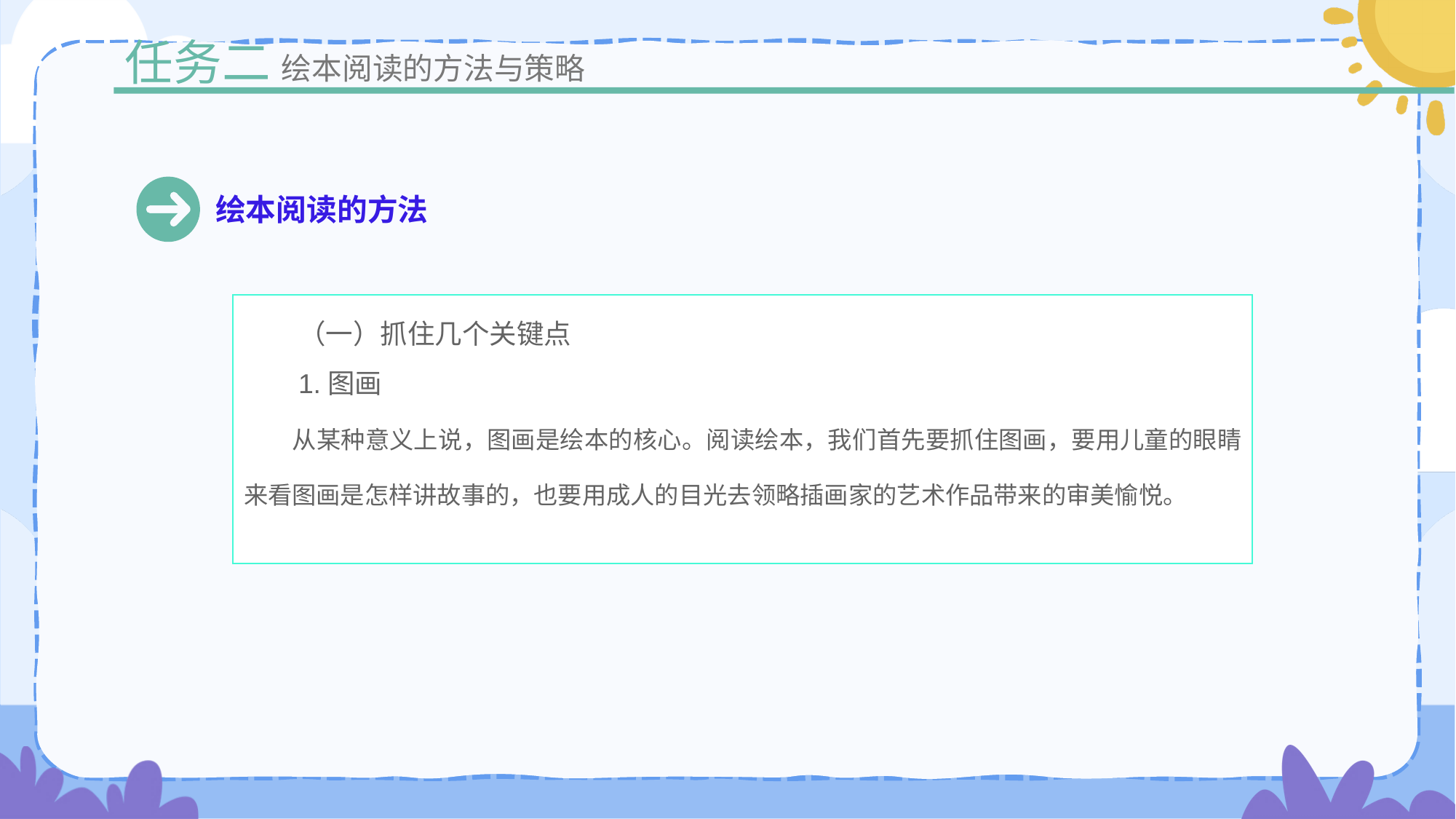

任务二
绘本阅读的方法与策略

绘本阅读的方法
（一）抓住几个关键点
1.图画
从某种意义上说，图画是绘本的核心。阅读绘本，我们首先要抓住图画，要用儿童的眼睛来看图画是怎样讲故事的，也要用成人的目光去领略插画家的艺术作品带来的审美愉悦。